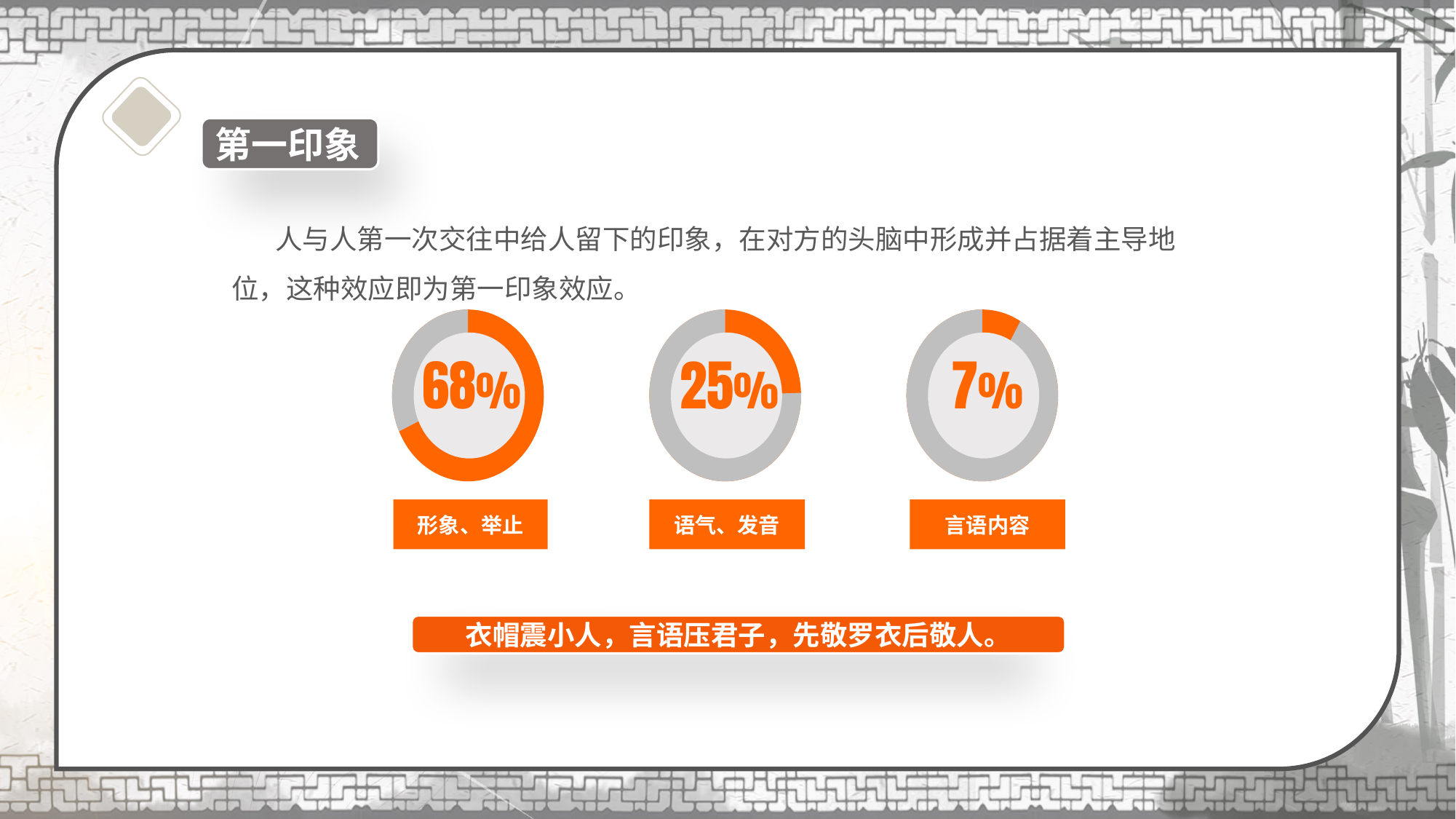

第一印象
      人与人第一次交往中给人留下的印象，在对方的头脑中形成并占据着主导地位，这种效应即为第一印象效应。

68%

25%

7%
形象、举止
语气、发音
言语内容
衣帽震小人，言语压君子，先敬罗衣后敬人。